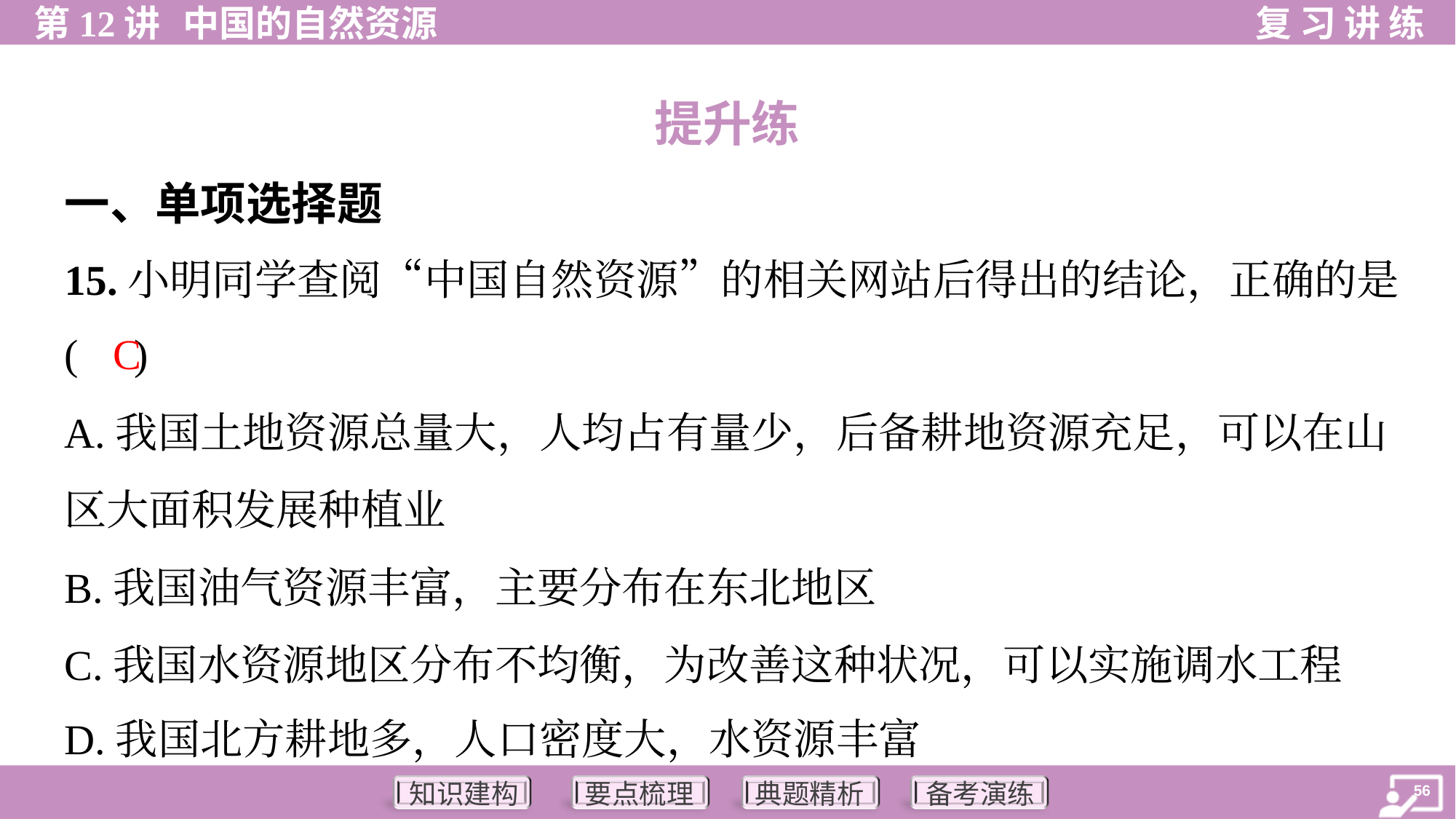

提升练
一、单项选择题
15.小明同学查阅“中国自然资源”的相关网站后得出的结论，正确的是
(     )
C
A.我国土地资源总量大，人均占有量少，后备耕地资源充足，可以在山
区大面积发展种植业
B.我国油气资源丰富，主要分布在东北地区
C.我国水资源地区分布不均衡，为改善这种状况，可以实施调水工程
D.我国北方耕地多，人口密度大，水资源丰富